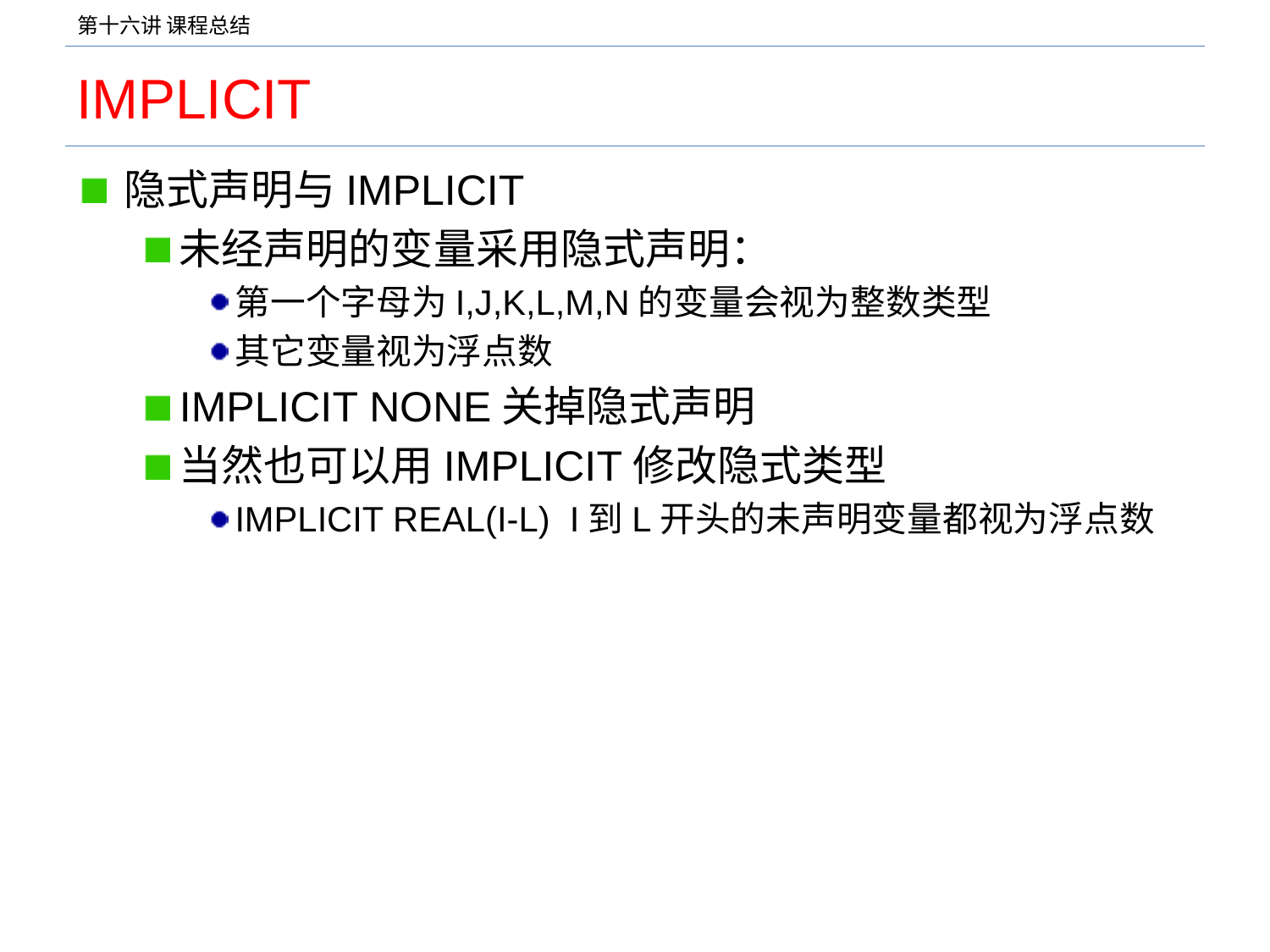

# IMPLICIT
隐式声明与IMPLICIT
未经声明的变量采用隐式声明：
第一个字母为I,J,K,L,M,N的变量会视为整数类型
其它变量视为浮点数
IMPLICIT NONE关掉隐式声明
当然也可以用IMPLICIT修改隐式类型
IMPLICIT REAL(I-L)  I到L开头的未声明变量都视为浮点数